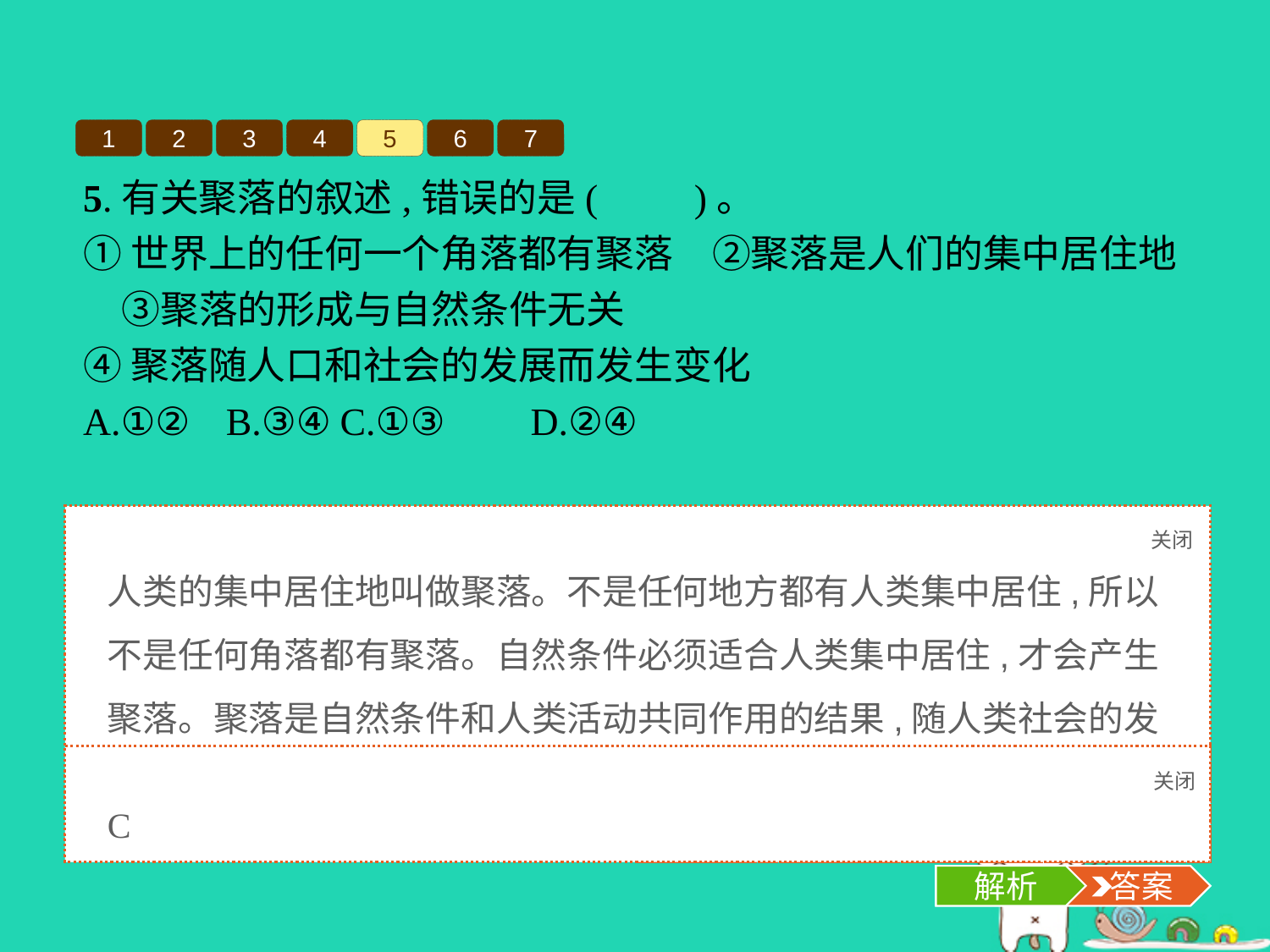

1
2
3
4
5
6
7
5.有关聚落的叙述,错误的是(　　)。
①世界上的任何一个角落都有聚落　②聚落是人们的集中居住地　③聚落的形成与自然条件无关
④聚落随人口和社会的发展而发生变化
A.①②	B.③④	C.①③	D.②④

关闭
解析

人类的集中居住地叫做聚落。不是任何地方都有人类集中居住,所以不是任何角落都有聚落。自然条件必须适合人类集中居住,才会产生聚落。聚落是自然条件和人类活动共同作用的结果,随人类社会的发展而发生变化。

关闭
解析
  答案

C
解析
  答案